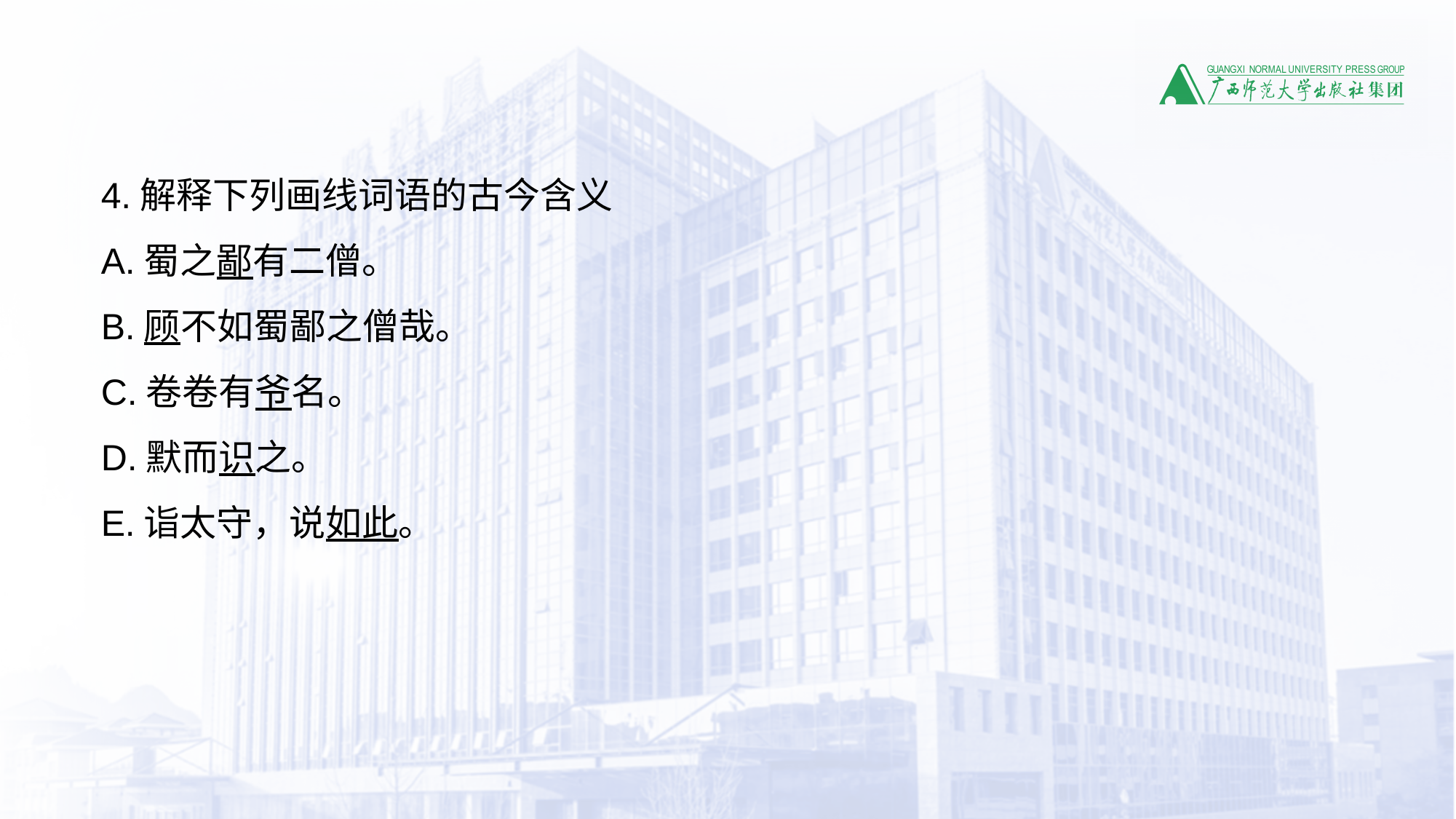

4.解释下列画线词语的古今含义
A.蜀之鄙有二僧。
B.顾不如蜀鄙之僧哉。
C.卷卷有爷名。
D.默而识之。
E.诣太守，说如此。